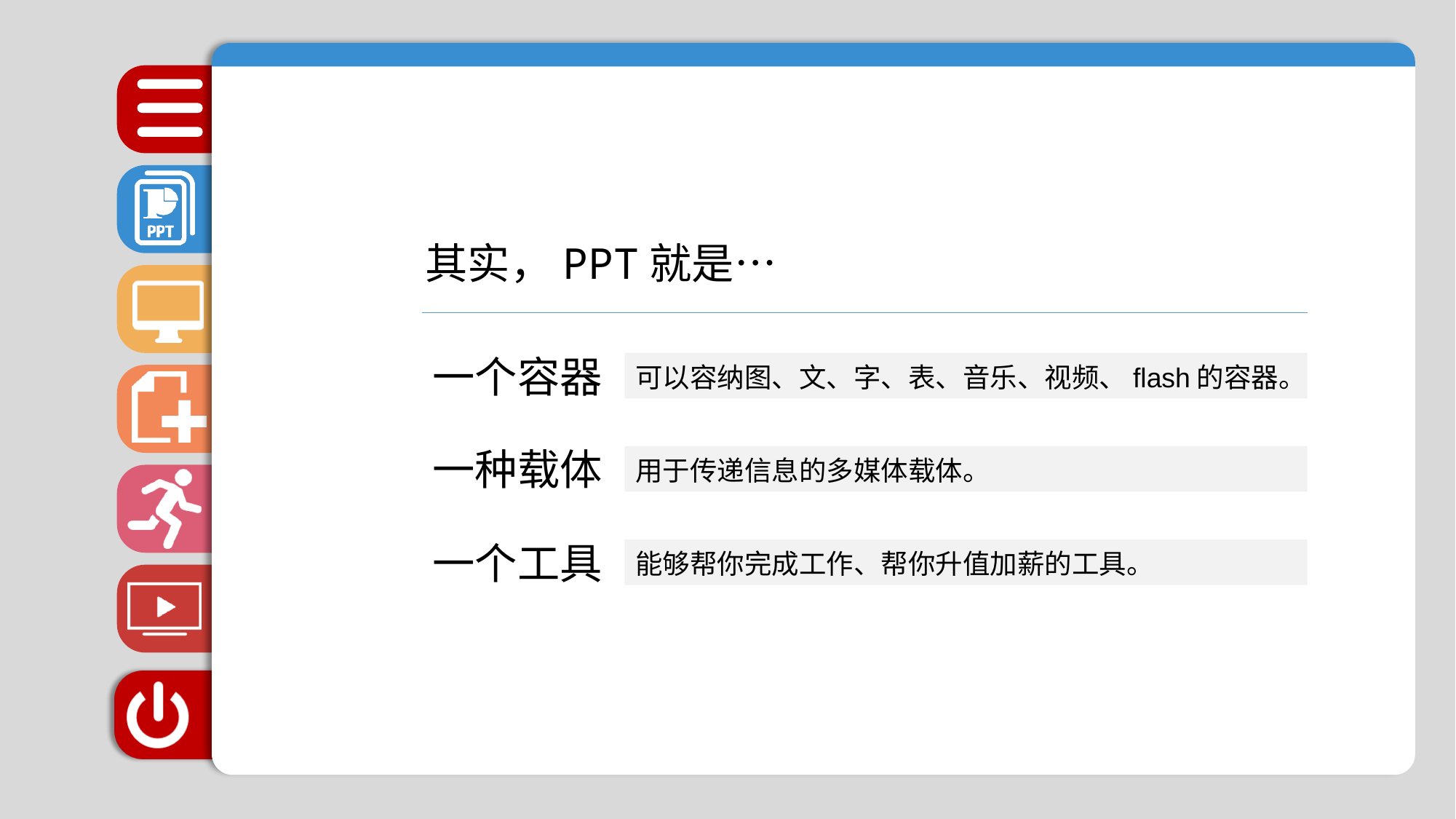

其实，PPT就是…
一个容器
可以容纳图、文、字、表、音乐、视频、flash的容器。
一种载体
用于传递信息的多媒体载体。
一个工具
能够帮你完成工作、帮你升值加薪的工具。